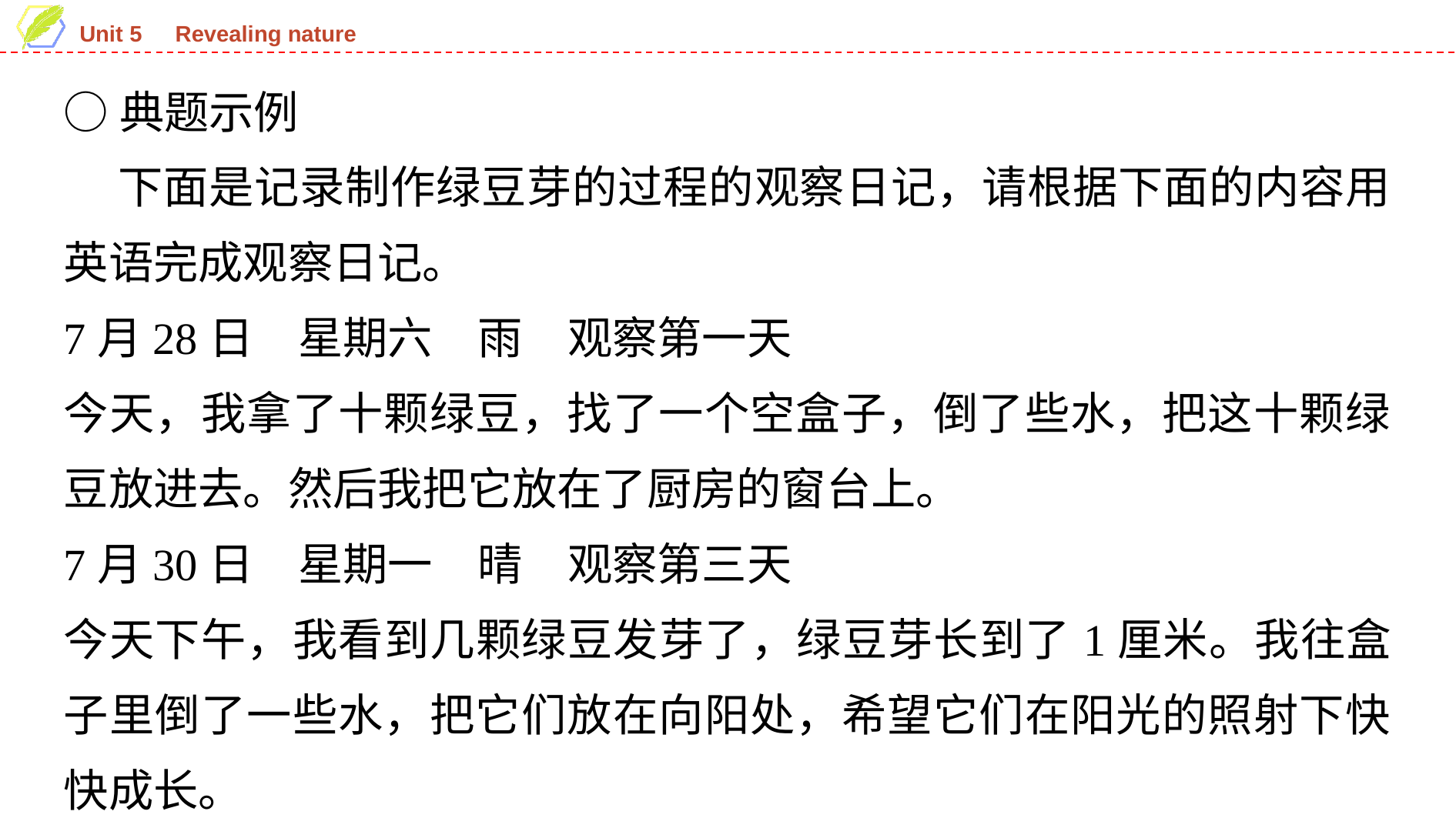

○典题示例
    下面是记录制作绿豆芽的过程的观察日记，请根据下面的内容用英语完成观察日记。
7月28日　星期六　雨　观察第一天
今天，我拿了十颗绿豆，找了一个空盒子，倒了些水，把这十颗绿豆放进去。然后我把它放在了厨房的窗台上。
7月30日　星期一　晴　观察第三天
今天下午，我看到几颗绿豆发芽了，绿豆芽长到了1厘米。我往盒子里倒了一些水，把它们放在向阳处，希望它们在阳光的照射下快快成长。